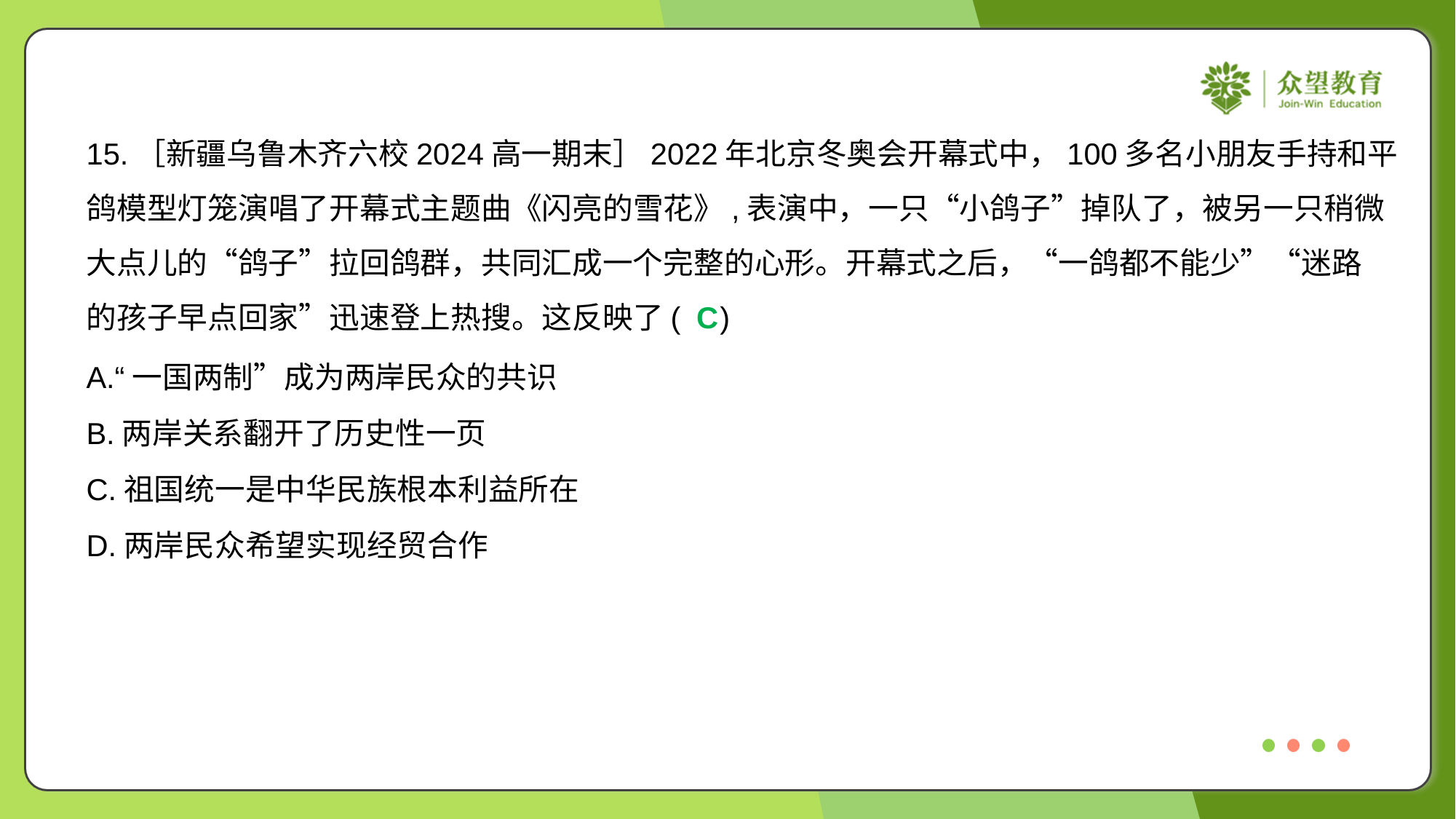

15.［新疆乌鲁木齐六校2024高一期末］2022年北京冬奥会开幕式中，100多名小朋友手持和平
鸽模型灯笼演唱了开幕式主题曲《闪亮的雪花》,表演中，一只“小鸽子”掉队了，被另一只稍微
大点儿的“鸽子”拉回鸽群，共同汇成一个完整的心形。开幕式之后，“一鸽都不能少”“迷路
的孩子早点回家”迅速登上热搜。这反映了(     )
C
A.“一国两制”成为两岸民众的共识
B.两岸关系翻开了历史性一页
C.祖国统一是中华民族根本利益所在
D.两岸民众希望实现经贸合作